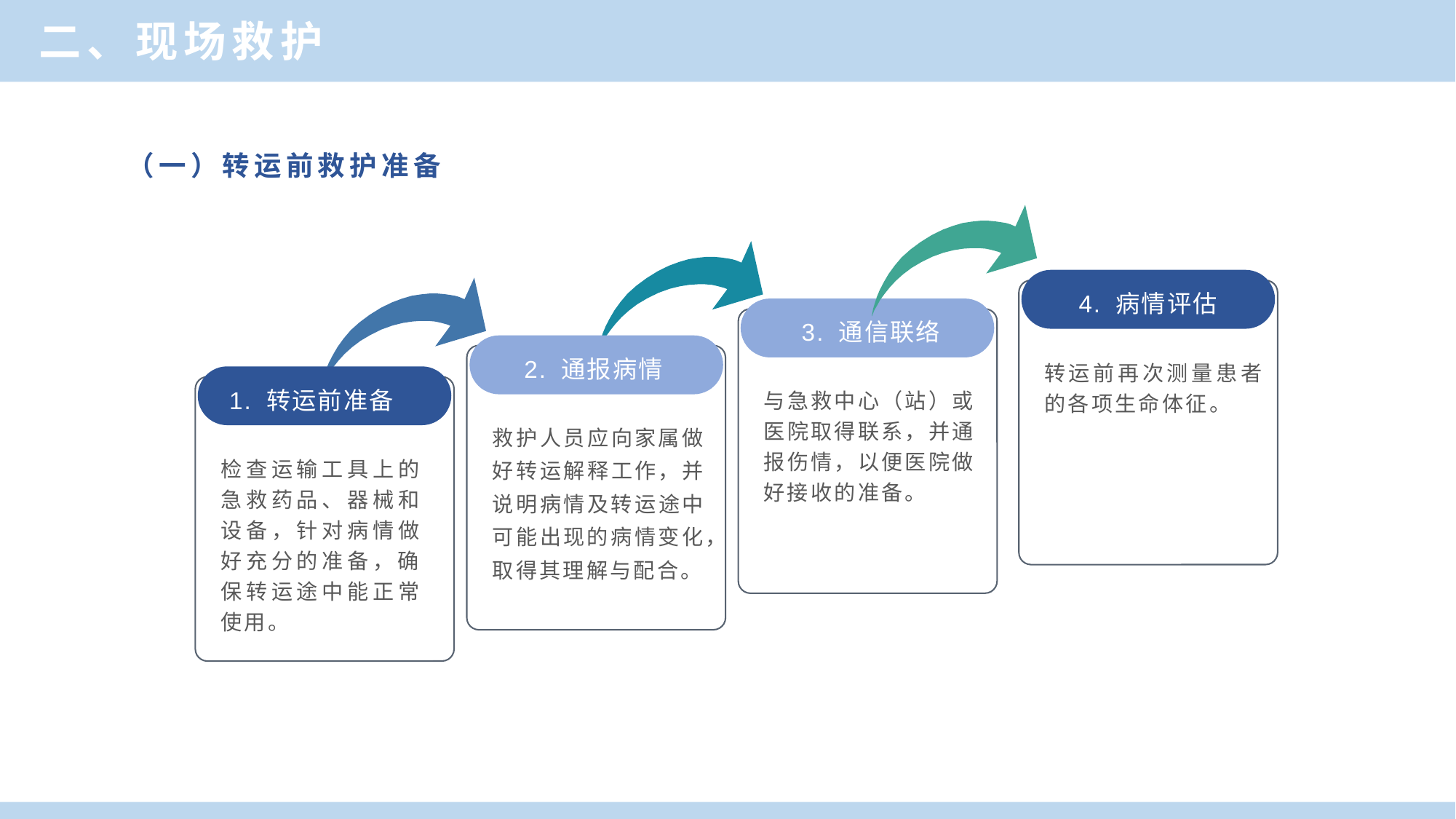

二、现场救护
（一）转运前救护准备

4. 病情评估

3. 通信联络

2. 通报病情
转运前再次测量患者的各项生命体征。

1. 转运前准备
与急救中心（站）或医院取得联系，并通报伤情，以便医院做好接收的准备。
救护人员应向家属做好转运解释工作，并说明病情及转运途中可能出现的病情变化，取得其理解与配合。
检查运输工具上的急救药品、器械和设备，针对病情做好充分的准备，确保转运途中能正常使用。